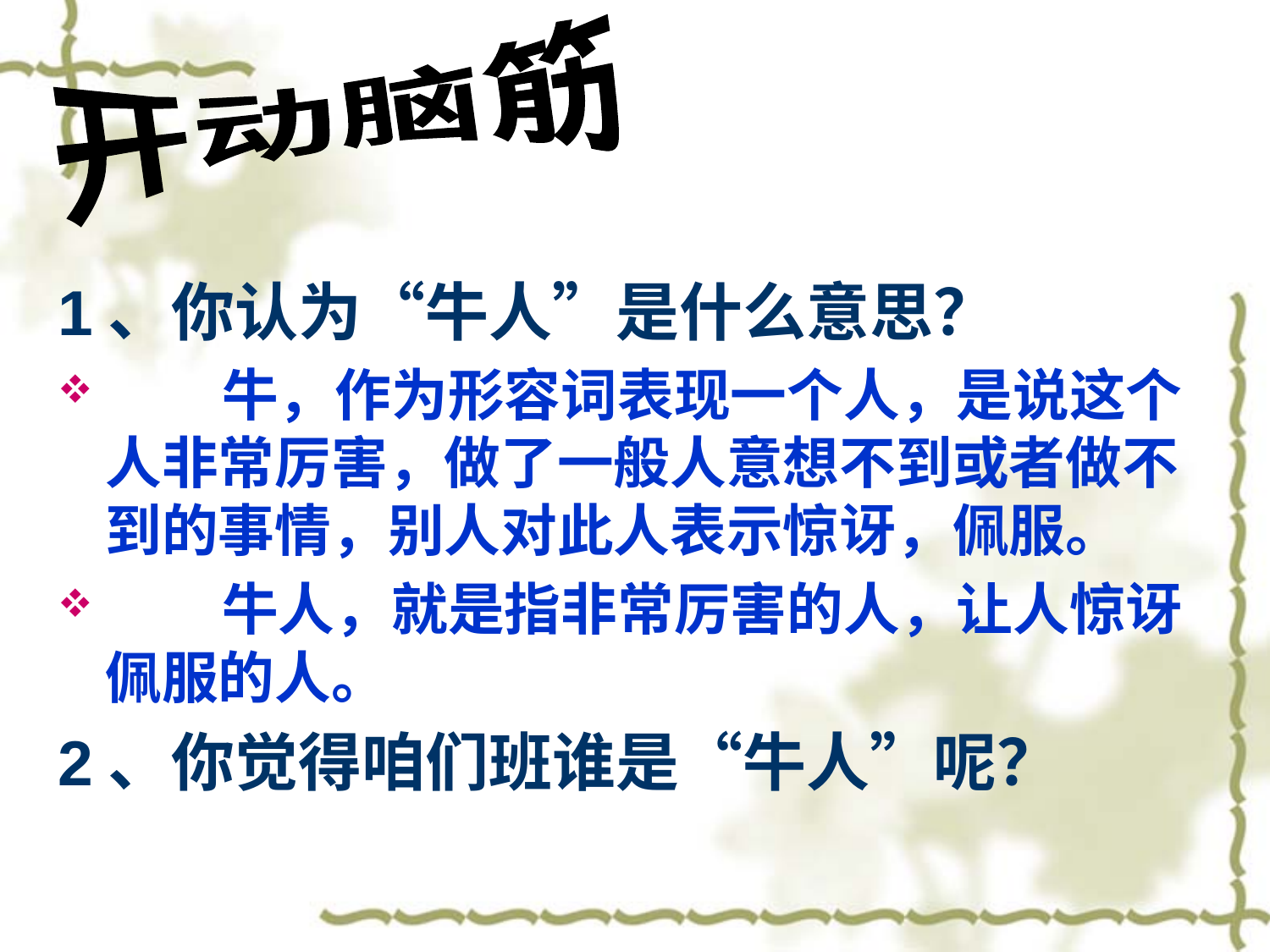

开动脑筋
1、你认为“牛人”是什么意思？
        牛，作为形容词表现一个人，是说这个人非常厉害，做了一般人意想不到或者做不到的事情，别人对此人表示惊讶，佩服。
        牛人，就是指非常厉害的人，让人惊讶佩服的人。
2、你觉得咱们班谁是“牛人”呢？